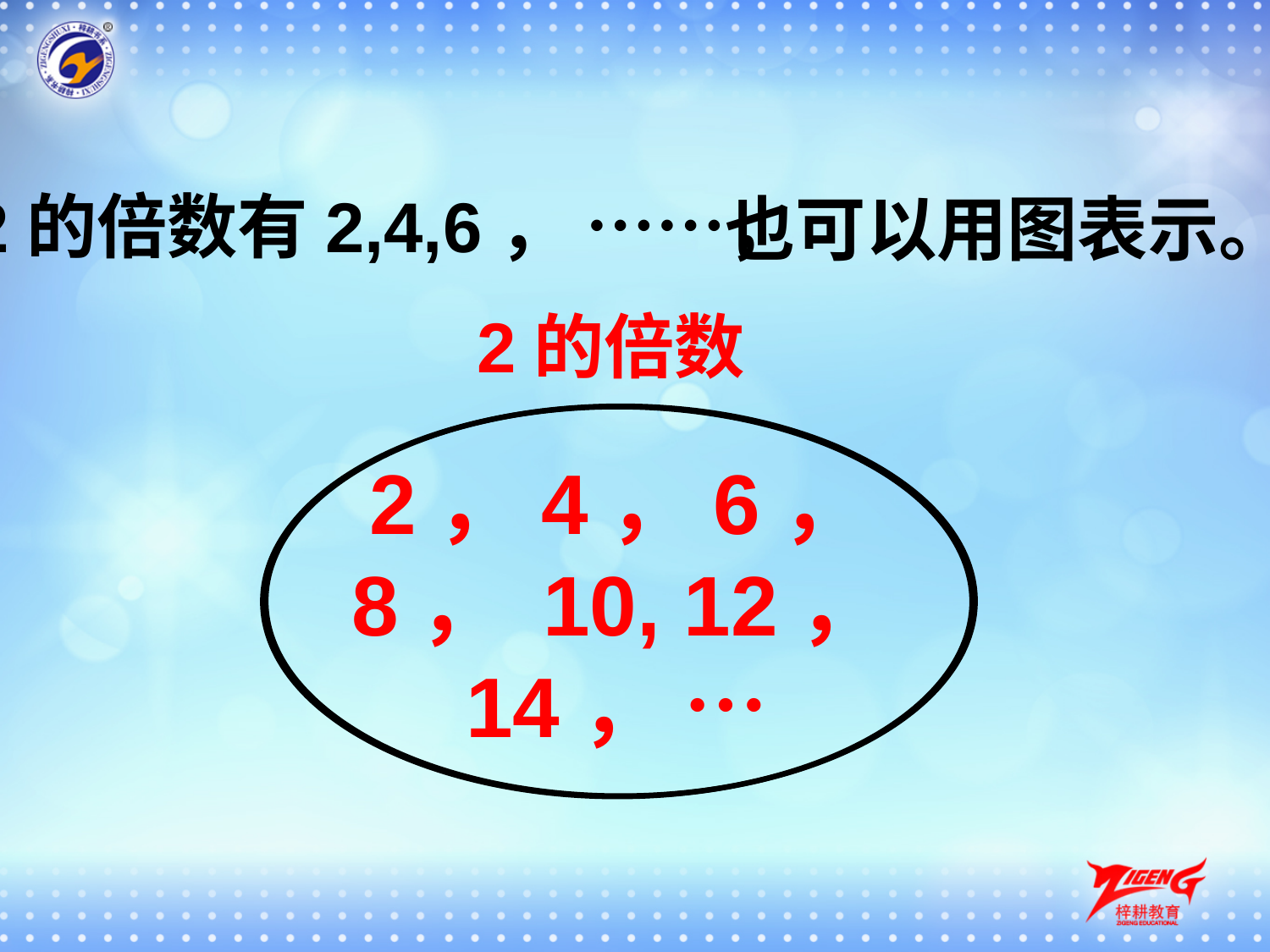

2的倍数有2,4,6， ……，
也可以用图表示。
2的倍数

2，4，6，
8， 10, 12，
14， …